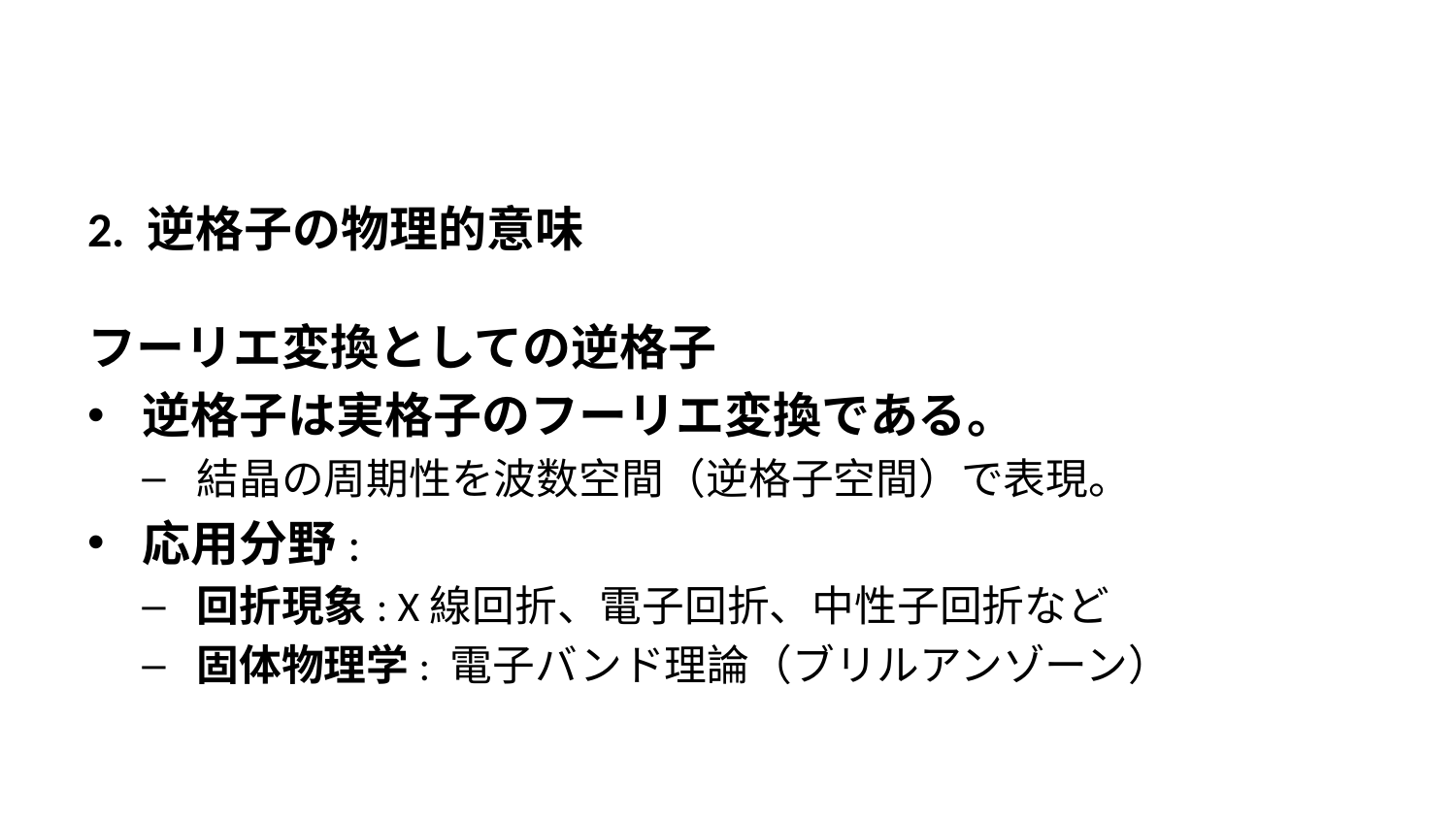

2. 逆格子の物理的意味
フーリエ変換としての逆格子
逆格子は実格子のフーリエ変換である。
結晶の周期性を波数空間（逆格子空間）で表現。
応用分野:
回折現象: X線回折、電子回折、中性子回折など
固体物理学: 電子バンド理論（ブリルアンゾーン）